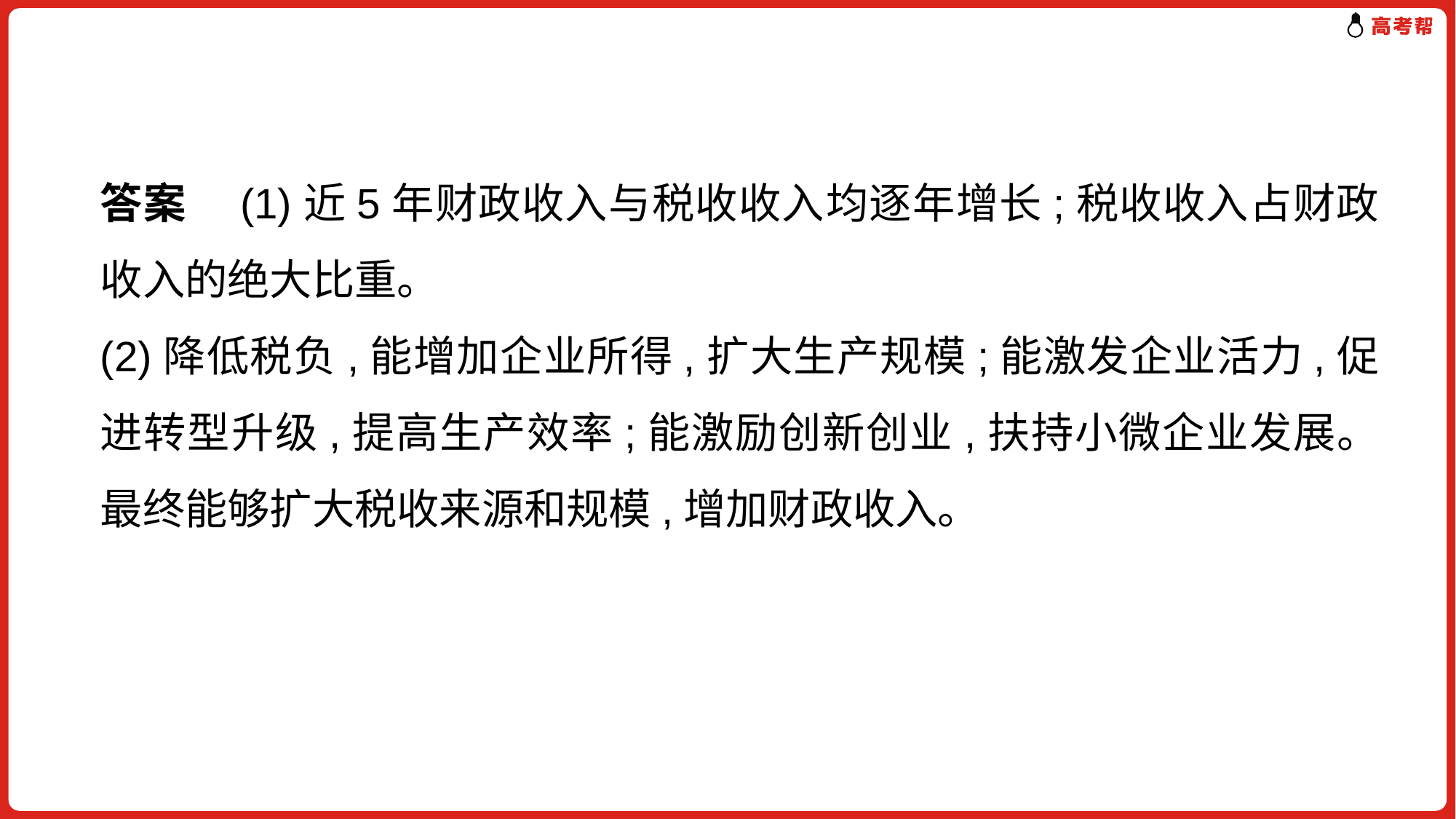

答案    (1)近5年财政收入与税收收入均逐年增长;税收收入占财政收入的绝大比重。
(2)降低税负,能增加企业所得,扩大生产规模;能激发企业活力,促进转型升级,提高生产效率;能激励创新创业,扶持小微企业发展。最终能够扩大税收来源和规模,增加财政收入。